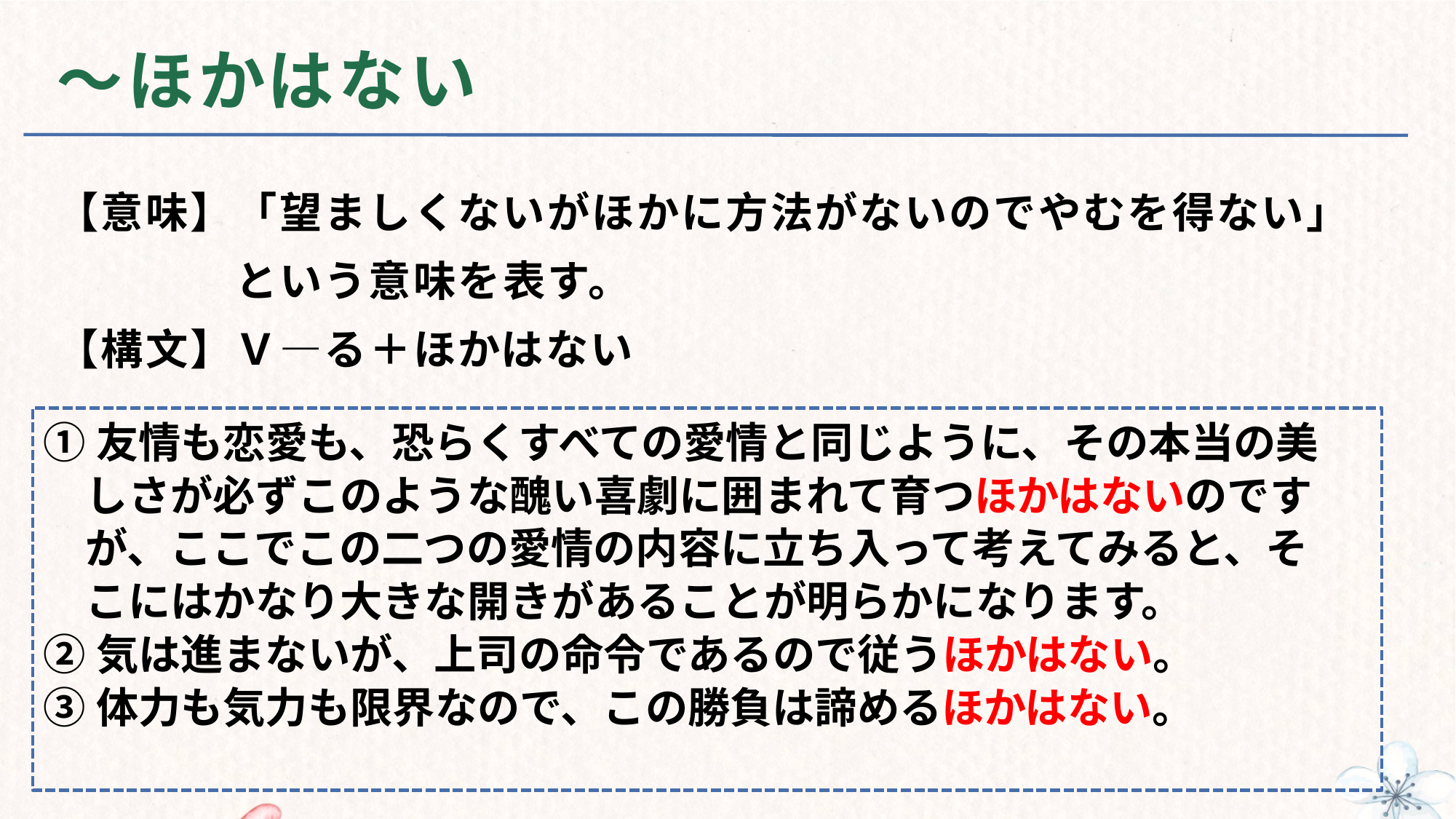

# ～ほかはない
【意味】「望ましくないがほかに方法がないのでやむを得ない」
　　　　という意味を表す。
【構文】Ｖ—る＋ほかはない
①友情も恋愛も、恐らくすべての愛情と同じように、その本当の美
　しさが必ずこのような醜い喜劇に囲まれて育つほかはないのです
　が、ここでこの二つの愛情の内容に立ち入って考えてみると、そ
　こにはかなり大きな開きがあることが明らかになります。
②気は進まないが、上司の命令であるので従うほかはない。
③体力も気力も限界なので、この勝負は諦めるほかはない。